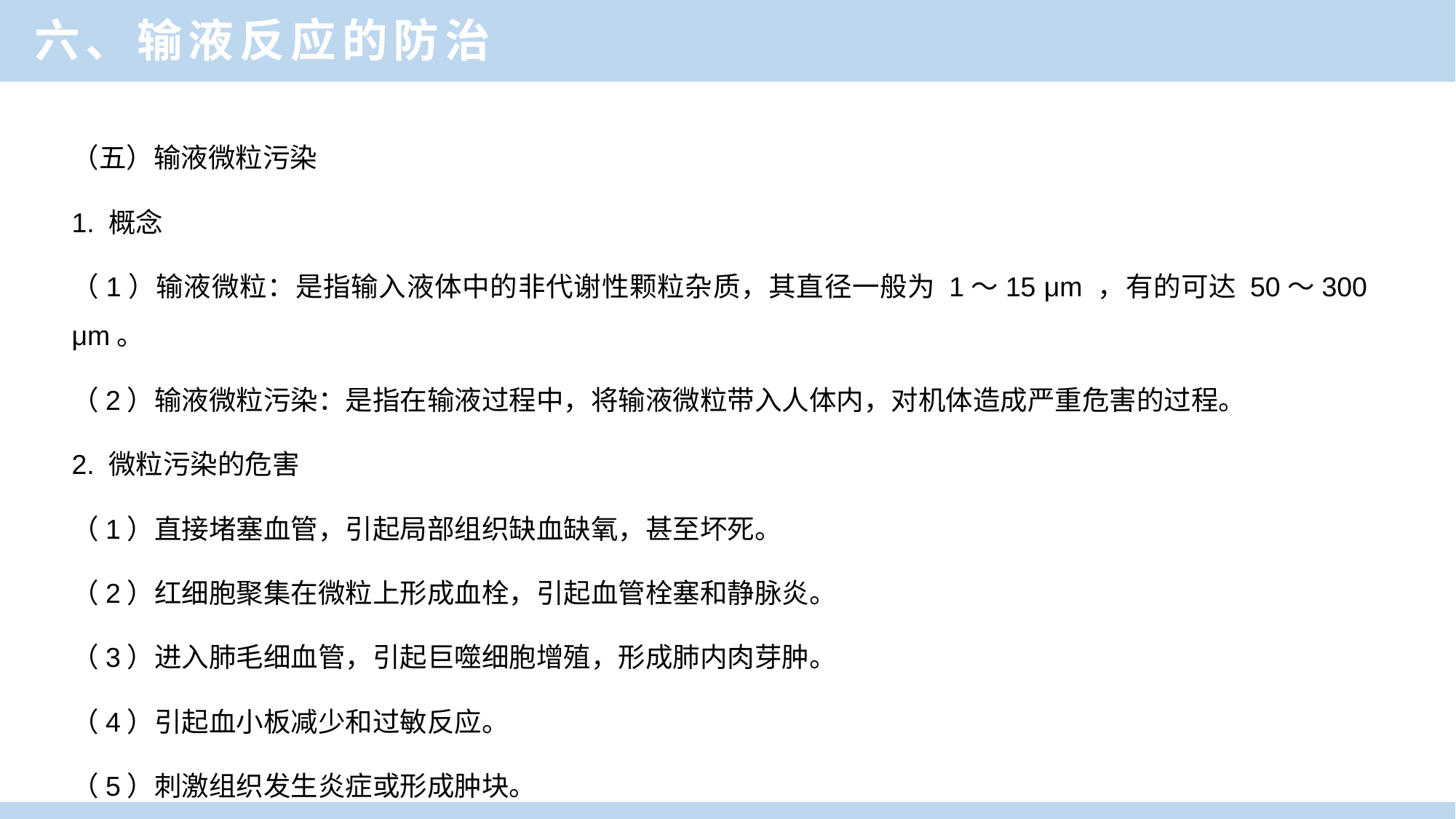

六、输液反应的防治
（五）输液微粒污染
1. 概念
（1）输液微粒：是指输入液体中的非代谢性颗粒杂质，其直径一般为 1～15 μm ，有的可达 50～300 μm。
（2）输液微粒污染：是指在输液过程中，将输液微粒带入人体内，对机体造成严重危害的过程。
2. 微粒污染的危害
（1）直接堵塞血管，引起局部组织缺血缺氧，甚至坏死。
（2）红细胞聚集在微粒上形成血栓，引起血管栓塞和静脉炎。
（3）进入肺毛细血管，引起巨噬细胞增殖，形成肺内肉芽肿。
（4）引起血小板减少和过敏反应。
（5）刺激组织发生炎症或形成肿块。